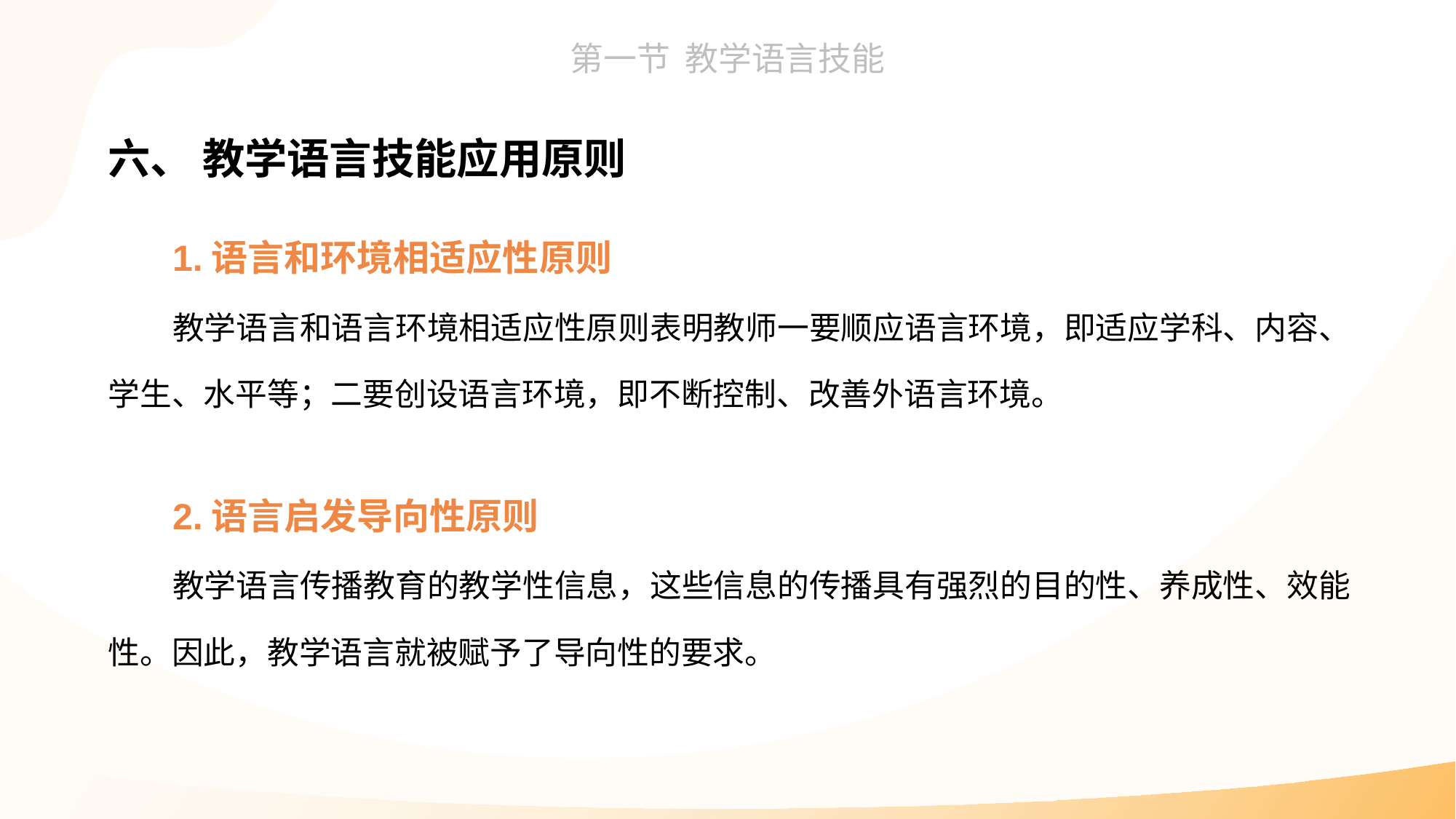

六、 教学语言技能应用原则
1.语言和环境相适应性原则
教学语言和语言环境相适应性原则表明教师一要顺应语言环境，即适应学科、内容、学生、水平等；二要创设语言环境，即不断控制、改善外语言环境。

2.语言启发导向性原则
教学语言传播教育的教学性信息，这些信息的传播具有强烈的目的性、养成性、效能性。因此，教学语言就被赋予了导向性的要求。